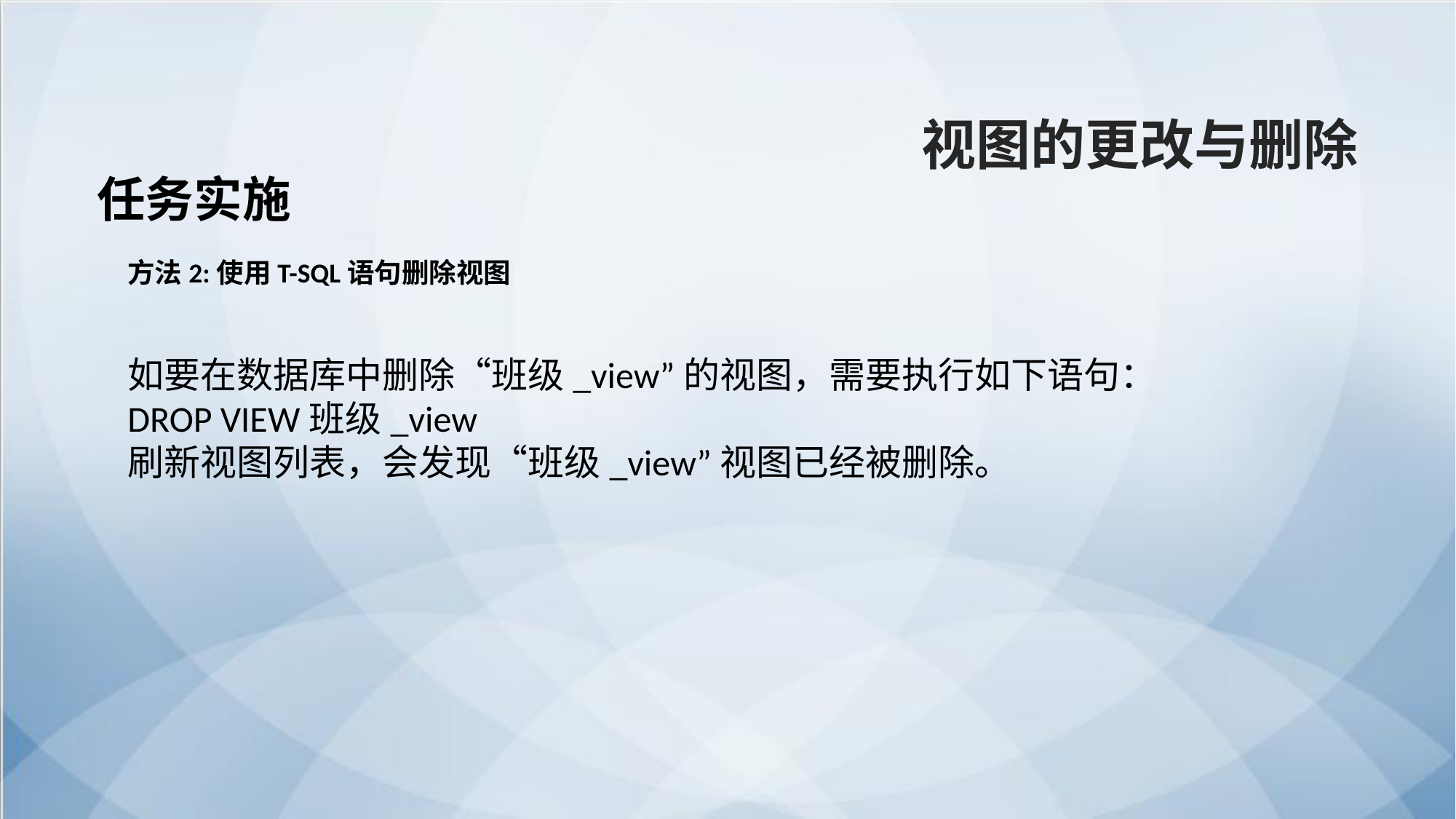

视图的更改与删除
任务实施
方法2:使用T-SQL语句删除视图
如要在数据库中删除“班级_view”的视图，需要执行如下语句：
DROP VIEW班级_view
刷新视图列表，会发现“班级_view”视图已经被删除。